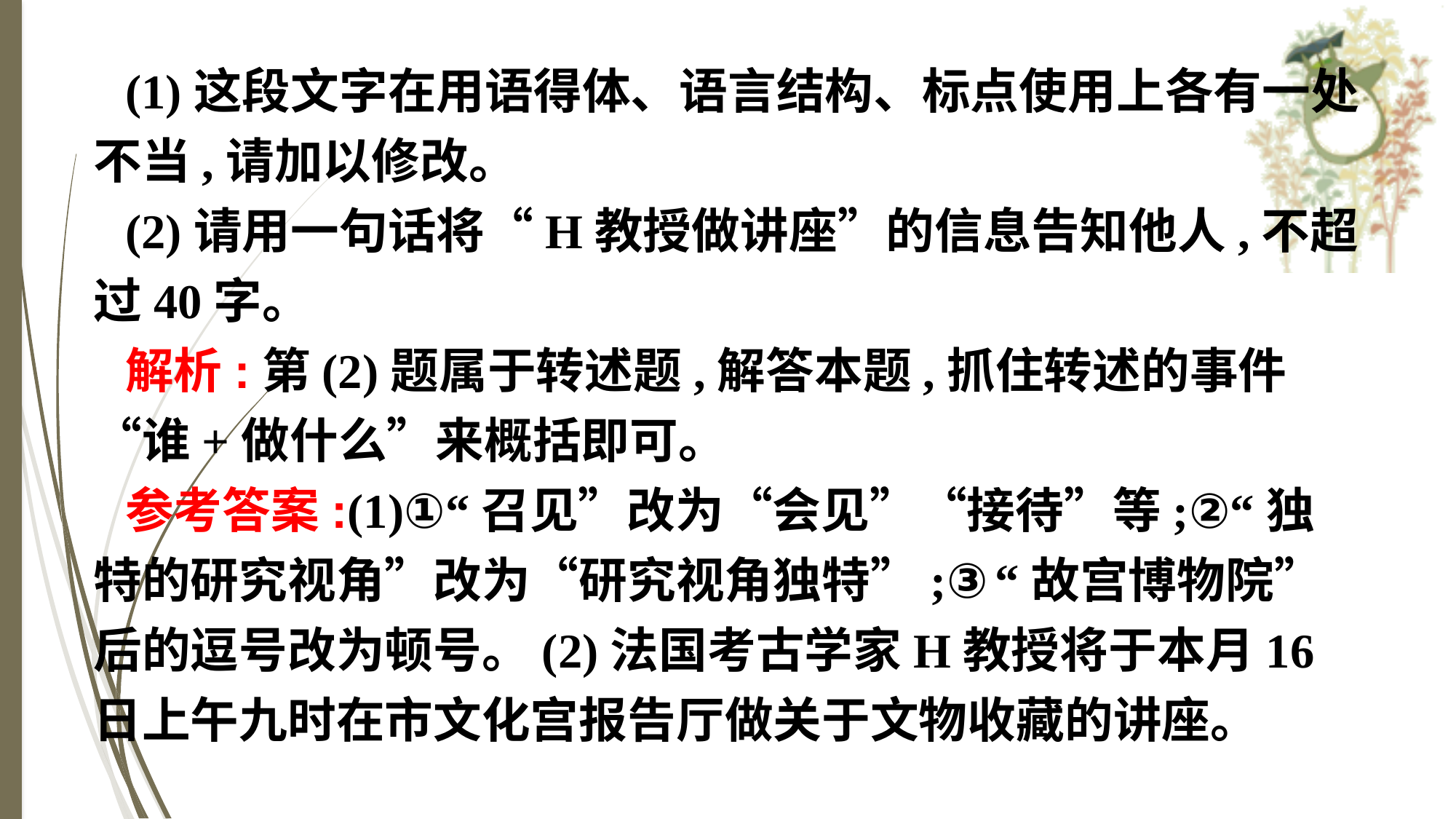

(1)这段文字在用语得体、语言结构、标点使用上各有一处不当,请加以修改。
(2)请用一句话将“H教授做讲座”的信息告知他人,不超过40字。
解析:第(2)题属于转述题,解答本题,抓住转述的事件“谁+做什么”来概括即可。
参考答案:(1)①“召见”改为“会见”“接待”等;②“独特的研究视角”改为“研究视角独特”;③“故宫博物院”后的逗号改为顿号。(2)法国考古学家H教授将于本月16日上午九时在市文化宫报告厅做关于文物收藏的讲座。